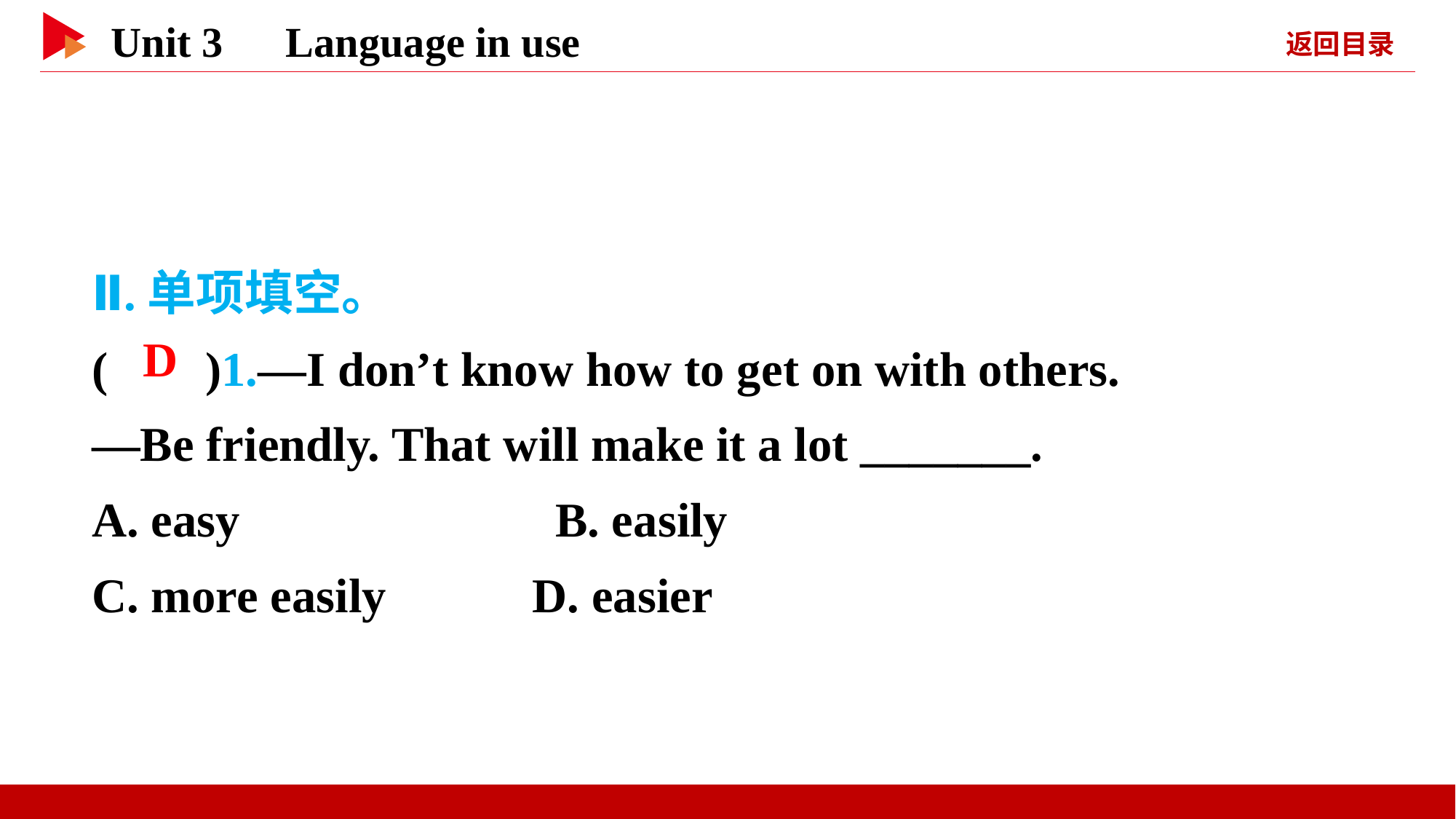

Ⅱ.单项填空。
(        )1.—I don’t know how to get on with others.
—Be friendly. That will make it a lot _______.
A. easy　　　　　　B. easily
C. more easily            D. easier
   D